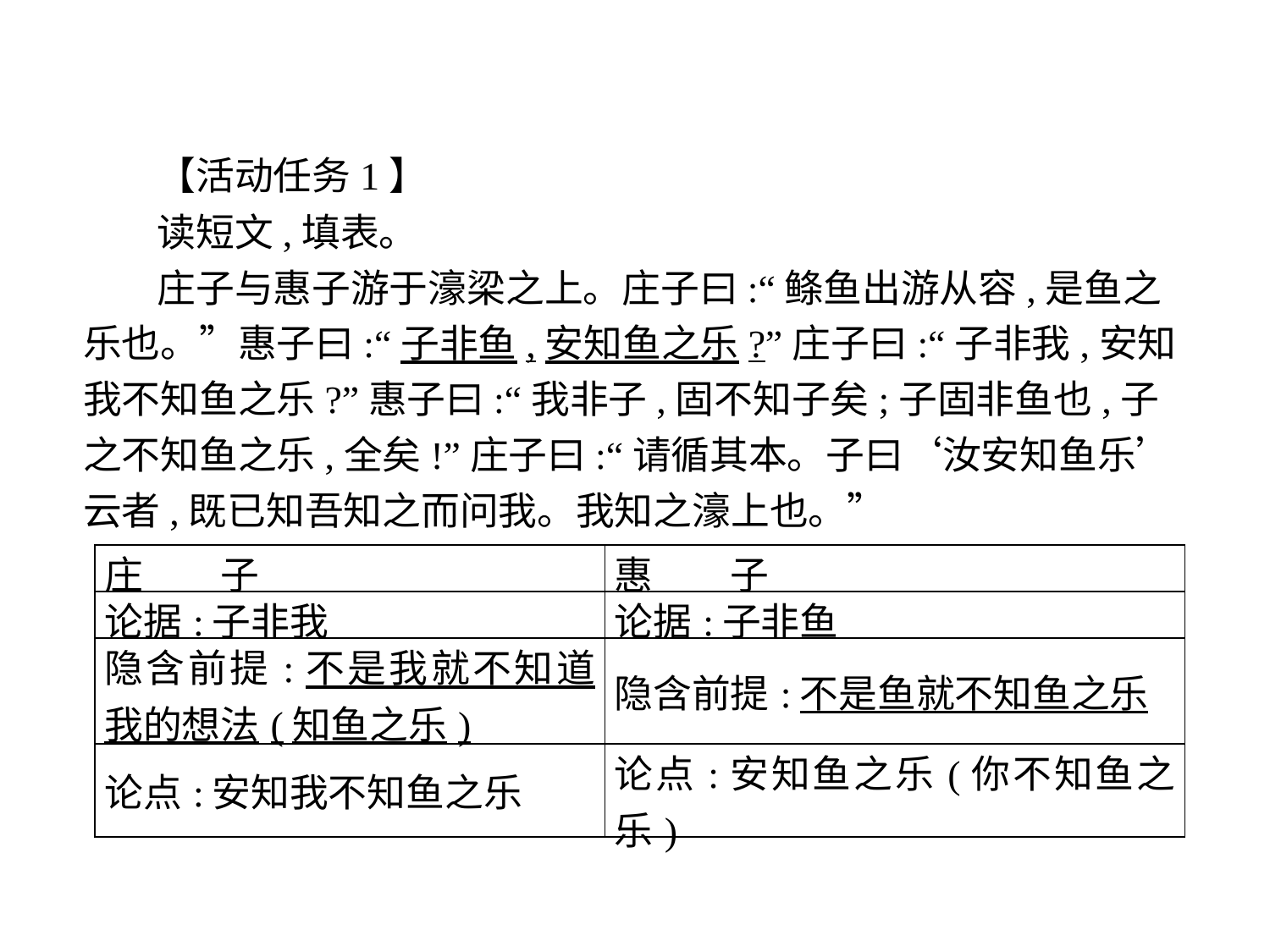

【活动任务1】
读短文,填表。
庄子与惠子游于濠梁之上。庄子曰:“鲦鱼出游从容,是鱼之乐也。”惠子曰:“子非鱼,安知鱼之乐?”庄子曰:“子非我,安知我不知鱼之乐?”惠子曰:“我非子,固不知子矣;子固非鱼也,子之不知鱼之乐,全矣!”庄子曰:“请循其本。子曰‘汝安知鱼乐’云者,既已知吾知之而问我。我知之濠上也。”
| 庄　　子 | 惠　　子 |
| --- | --- |
| 论据:子非我 | 论据:子非鱼 |
| 隐含前提:不是我就不知道我的想法(知鱼之乐) | 隐含前提:不是鱼就不知鱼之乐 |
| 论点:安知我不知鱼之乐 | 论点:安知鱼之乐(你不知鱼之乐) |